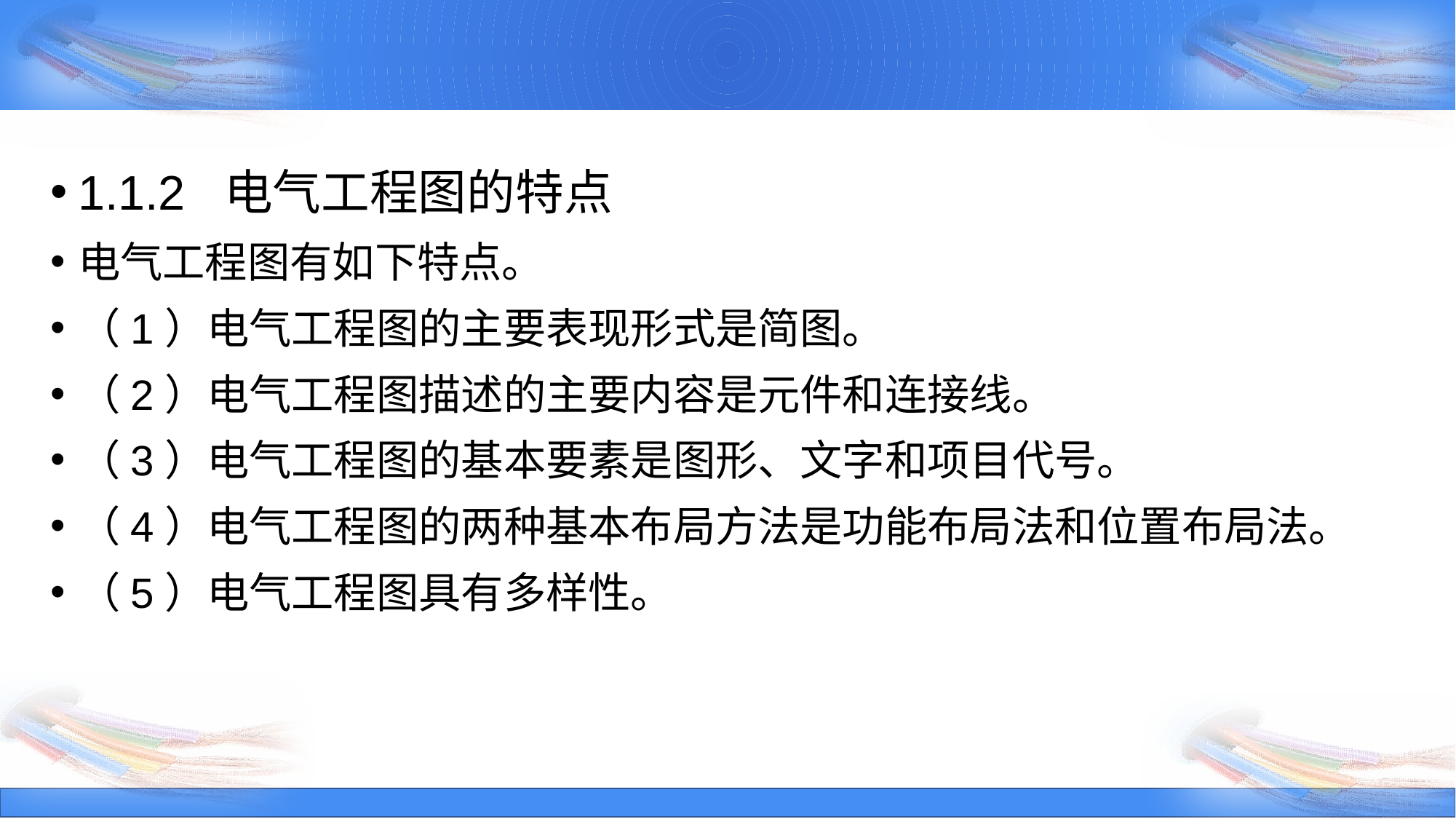

1.1.2  电气工程图的特点
电气工程图有如下特点。
（1）电气工程图的主要表现形式是简图。
（2）电气工程图描述的主要内容是元件和连接线。
（3）电气工程图的基本要素是图形、文字和项目代号。
（4）电气工程图的两种基本布局方法是功能布局法和位置布局法。
（5）电气工程图具有多样性。